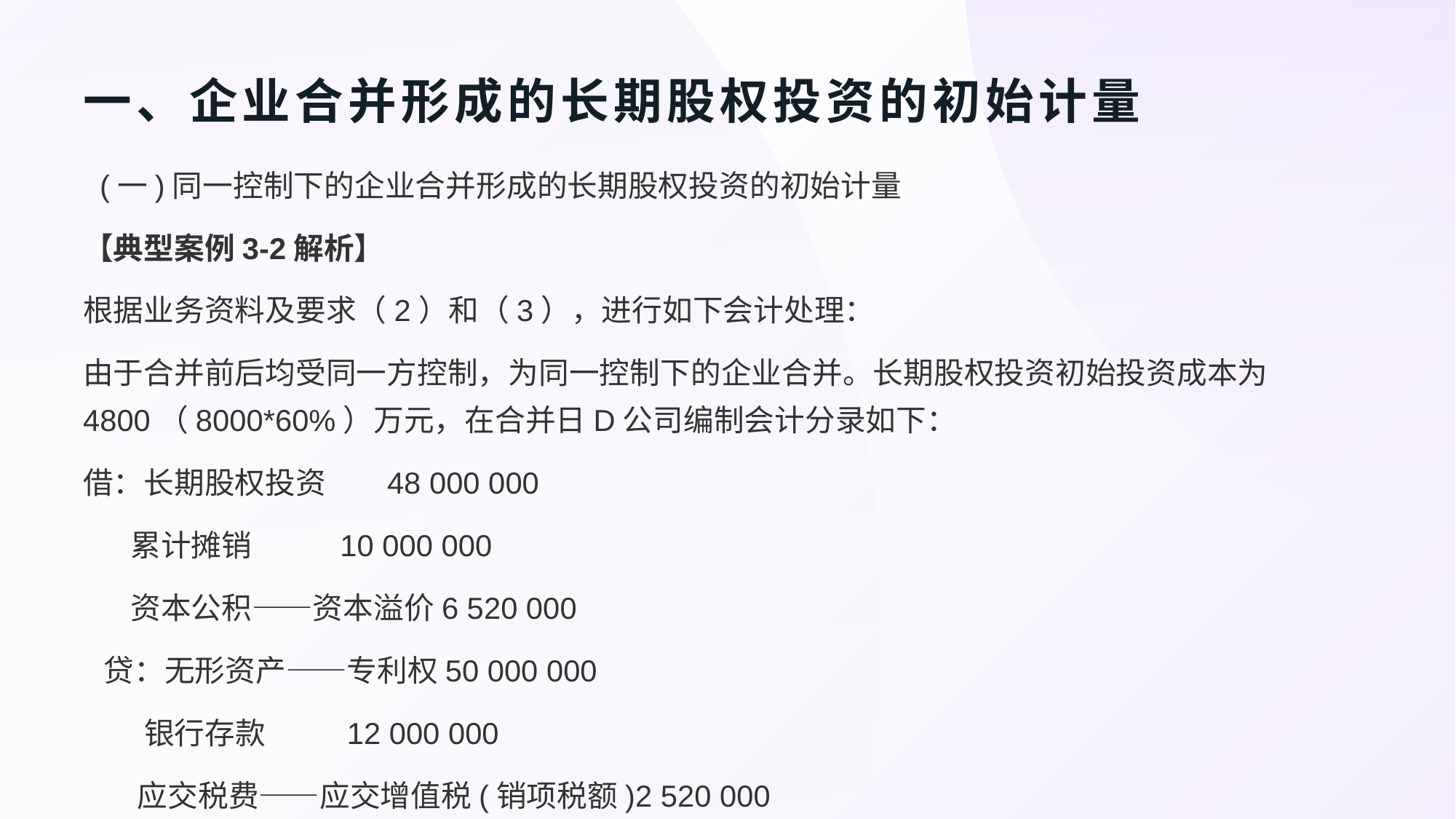

# 一、企业合并形成的长期股权投资的初始计量
  (一)同一控制下的企业合并形成的长期股权投资的初始计量
【典型案例3-2解析】
根据业务资料及要求（2）和（3），进行如下会计处理：
由于合并前后均受同一方控制，为同一控制下的企业合并。长期股权投资初始投资成本为4800（8000*60%）万元，在合并日D公司编制会计分录如下：
借：长期股权投资        48 000 000
      累计摊销            10 000 000
      资本公积——资本溢价6 520 000
  贷：无形资产——专利权50 000 000
        银行存款           12 000 000
       应交税费——应交增值税(销项税额)2 520 000